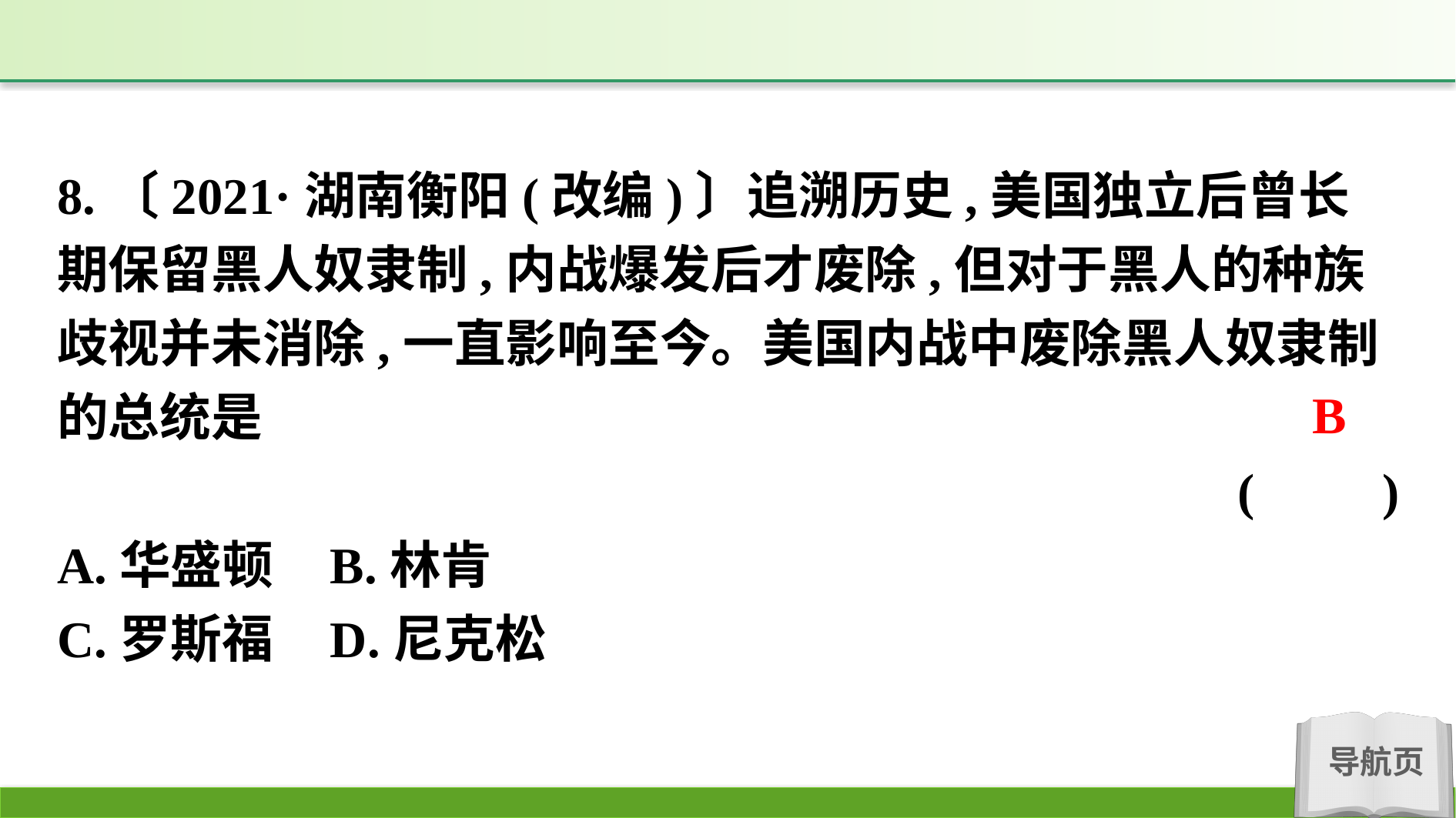

8.〔2021·湖南衡阳(改编)〕追溯历史,美国独立后曾长期保留黑人奴隶制,内战爆发后才废除,但对于黑人的种族歧视并未消除,一直影响至今。美国内战中废除黑人奴隶制的总统是
(　　)
A.华盛顿	B.林肯
C.罗斯福	D.尼克松
B